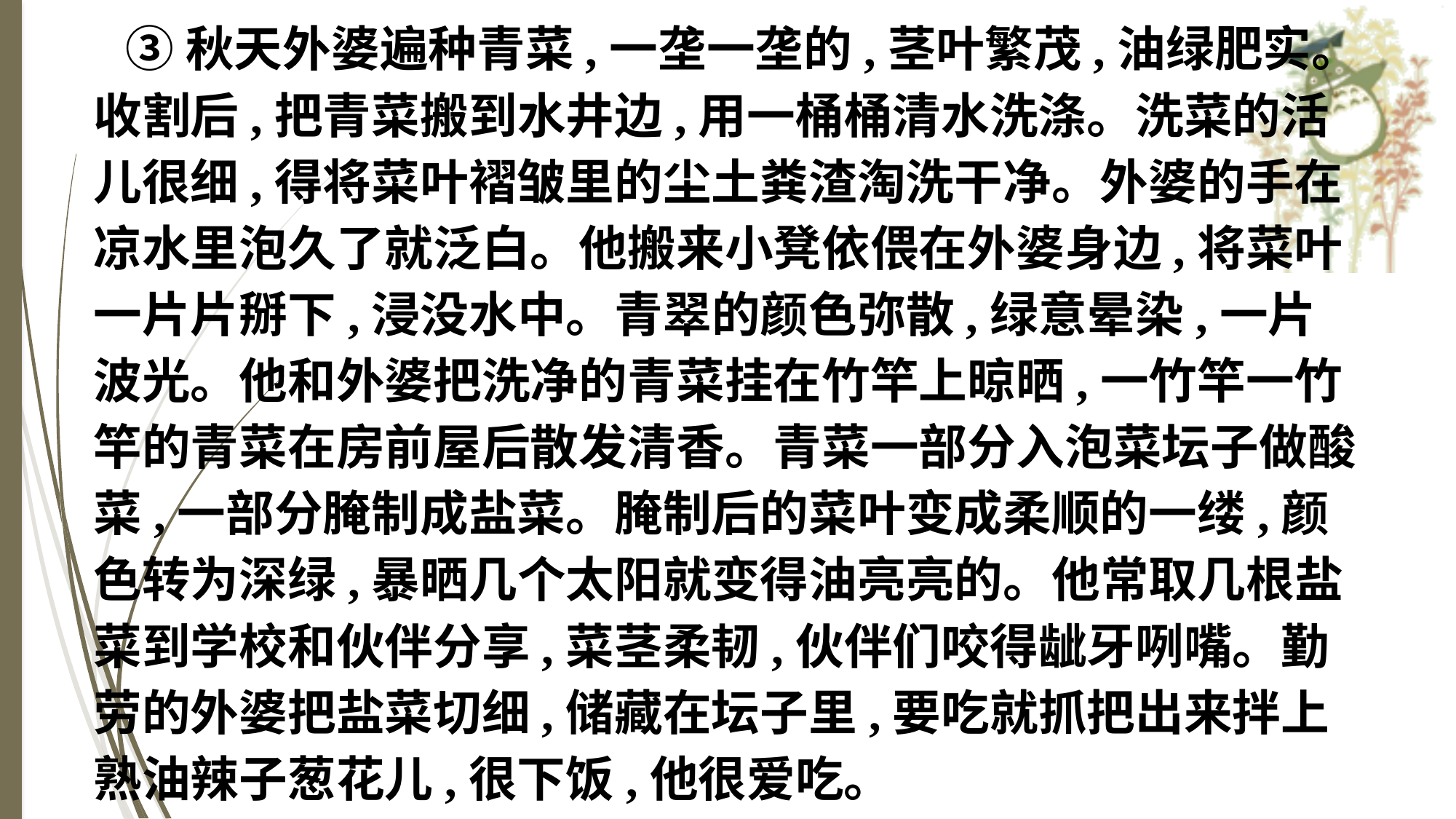

③秋天外婆遍种青菜,一垄一垄的,茎叶繁茂,油绿肥实。收割后,把青菜搬到水井边,用一桶桶清水洗涤。洗菜的活儿很细,得将菜叶褶皱里的尘土粪渣淘洗干净。外婆的手在凉水里泡久了就泛白。他搬来小凳依偎在外婆身边,将菜叶一片片掰下,浸没水中。青翠的颜色弥散,绿意晕染,一片波光。他和外婆把洗净的青菜挂在竹竿上晾晒,一竹竿一竹竿的青菜在房前屋后散发清香。青菜一部分入泡菜坛子做酸菜,一部分腌制成盐菜。腌制后的菜叶变成柔顺的一缕,颜色转为深绿,暴晒几个太阳就变得油亮亮的。他常取几根盐菜到学校和伙伴分享,菜茎柔韧,伙伴们咬得龇牙咧嘴。勤劳的外婆把盐菜切细,储藏在坛子里,要吃就抓把出来拌上熟油辣子葱花儿,很下饭,他很爱吃。